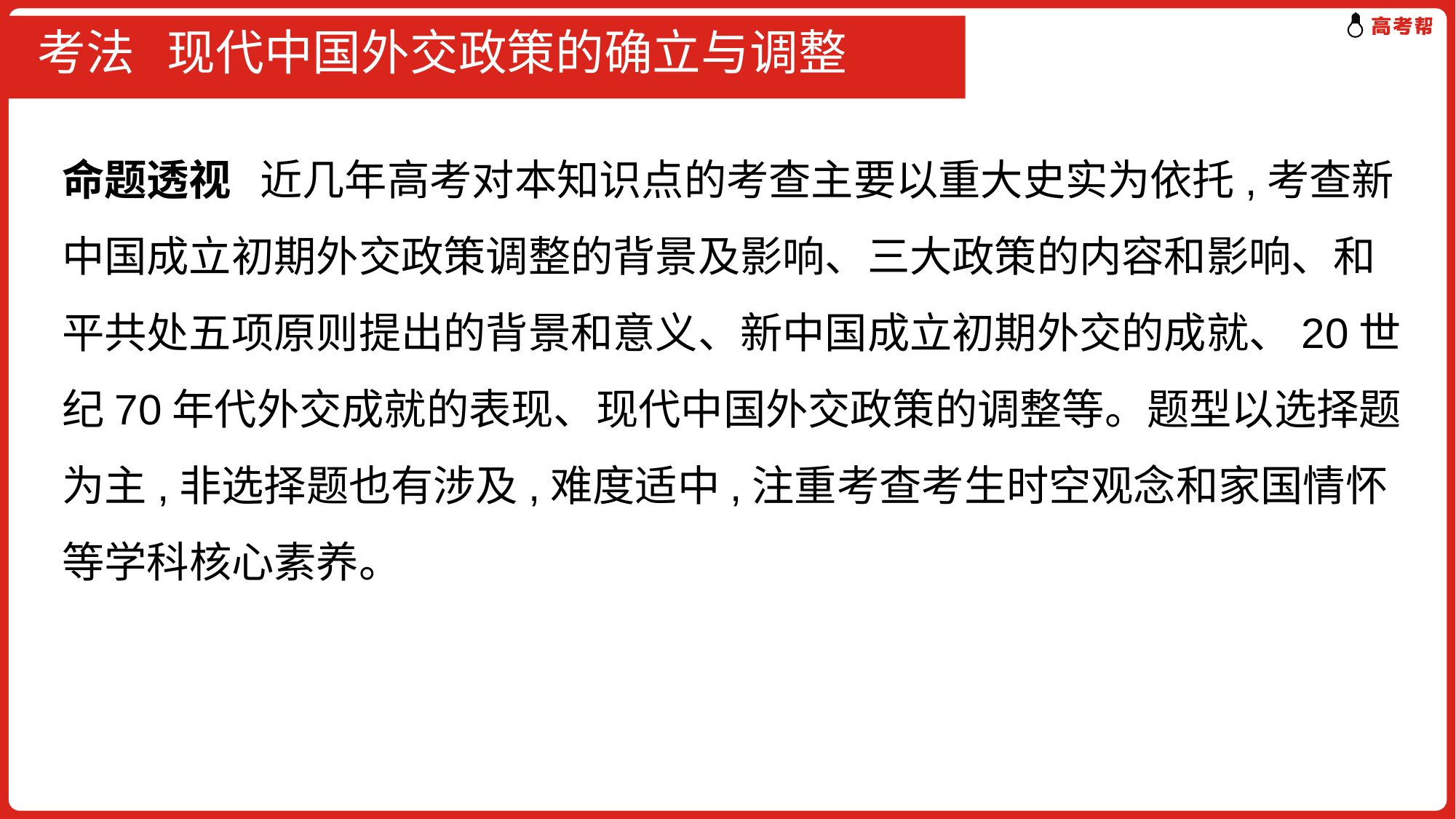

# 考法   现代中国外交政策的确立与调整
命题透视   近几年高考对本知识点的考查主要以重大史实为依托,考查新中国成立初期外交政策调整的背景及影响、三大政策的内容和影响、和平共处五项原则提出的背景和意义、新中国成立初期外交的成就、20世纪70年代外交成就的表现、现代中国外交政策的调整等。题型以选择题为主,非选择题也有涉及,难度适中,注重考查考生时空观念和家国情怀等学科核心素养。